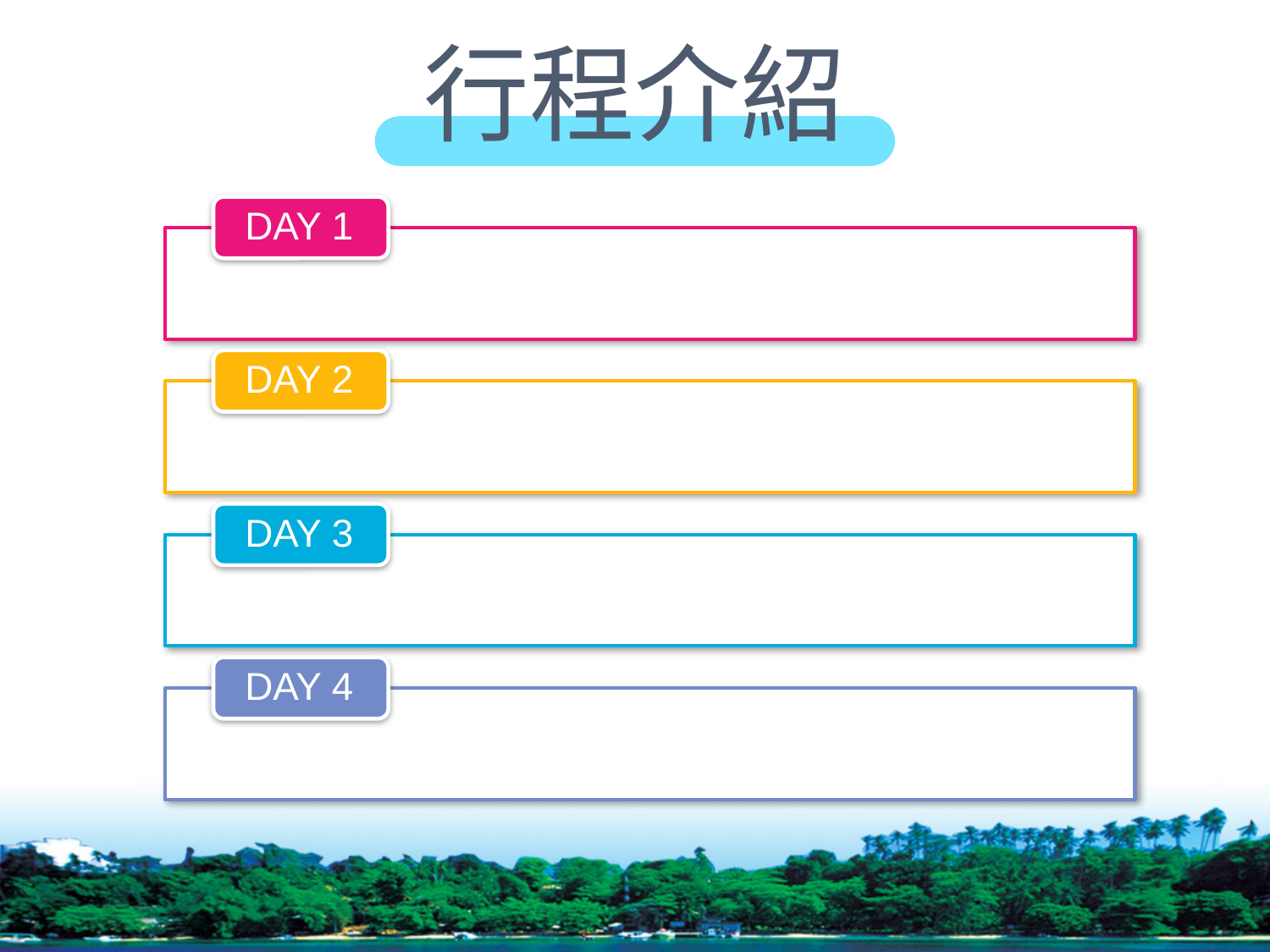

# 行程介紹
火車快飛到墾丁＋營火晚會
DAY 1
魚兒水中游＋曬月亮
DAY 2
望海的日子＋壓馬路
DAY 3
依依不捨說再見＋溫暖的家
DAY 4